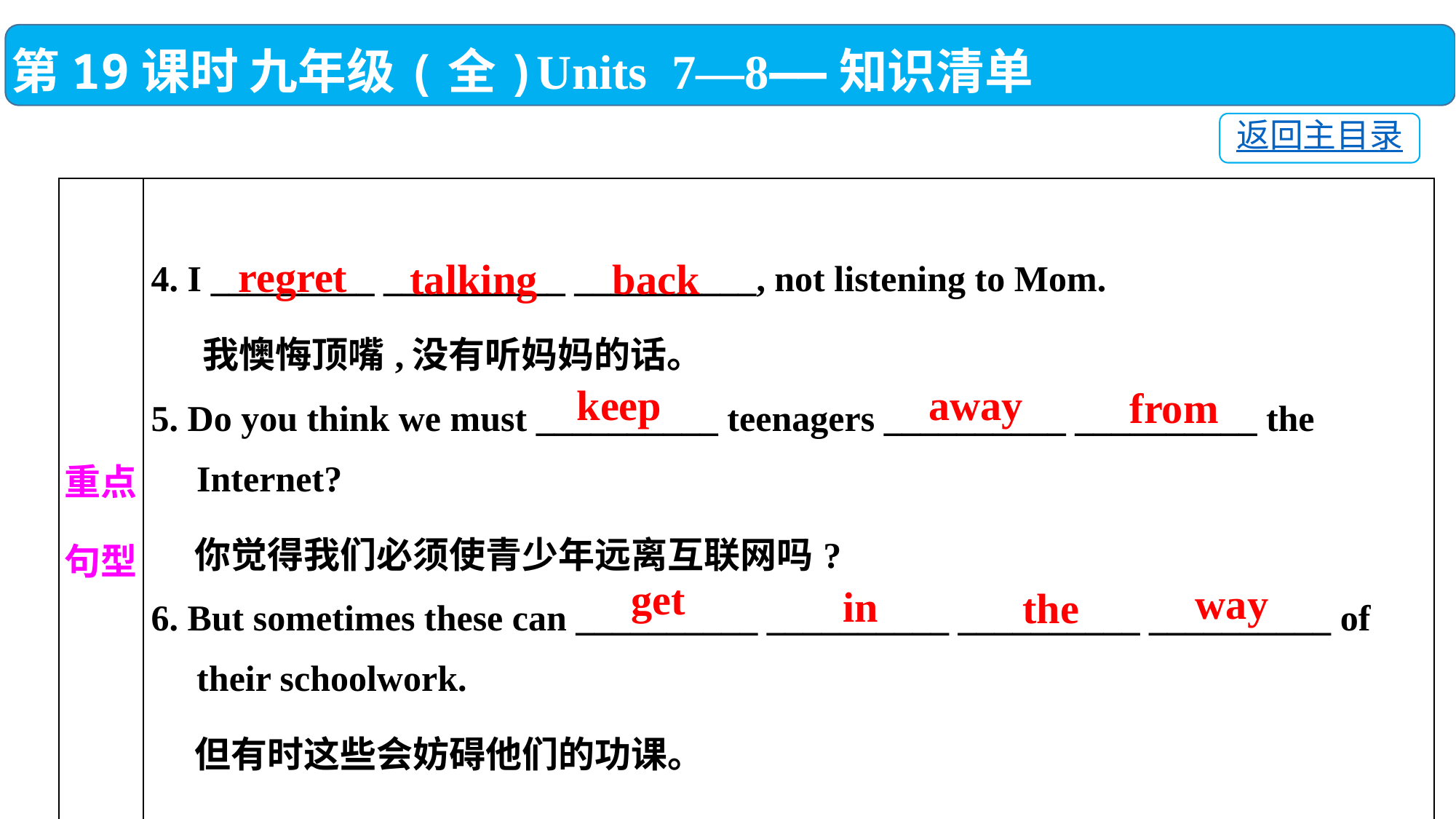

第19课时 九年级(全)Units  7—8——知识清单
返回主目录
| 重点 句型 | 4. I \_\_\_\_\_\_\_\_\_ \_\_\_\_\_\_\_\_\_\_ \_\_\_\_\_\_\_\_\_\_, not listening to Mom. 我懊悔顶嘴,没有听妈妈的话。 5. Do you think we must \_\_\_\_\_\_\_\_\_\_ teenagers \_\_\_\_\_\_\_\_\_\_ \_\_\_\_\_\_\_\_\_\_ the Internet? 你觉得我们必须使青少年远离互联网吗? 6. But sometimes these can \_\_\_\_\_\_\_\_\_\_ \_\_\_\_\_\_\_\_\_\_ \_\_\_\_\_\_\_\_\_\_ \_\_\_\_\_\_\_\_\_\_ of their schoolwork. 但有时这些会妨碍他们的功课。 |
| --- | --- |
regret
talking
back
away
keep
from
get
way
 in
the